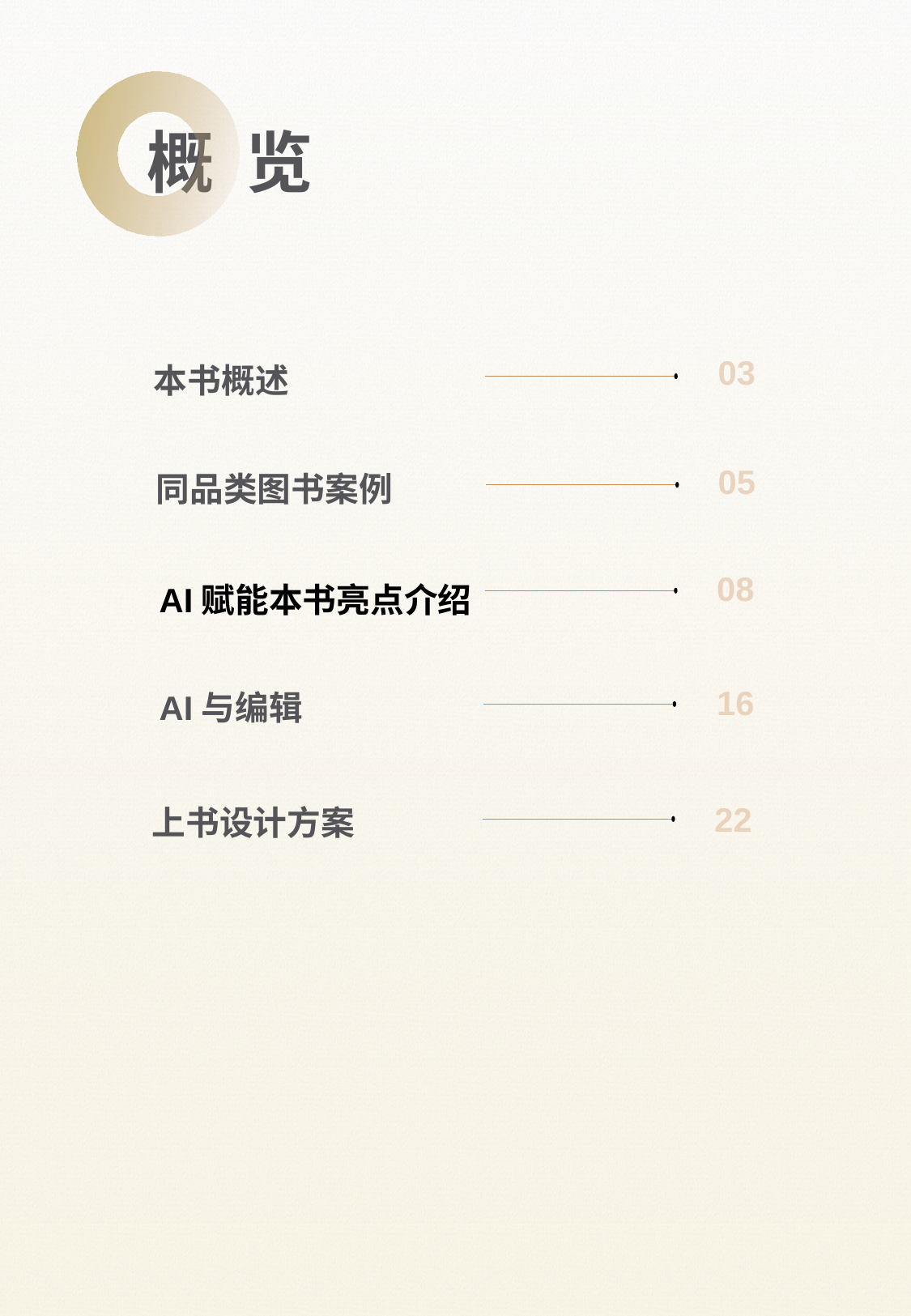

概  览
03
本书概述

05
同品类图书案例

08
AI赋能本书亮点介绍

16
AI与编辑

22
上书设计方案